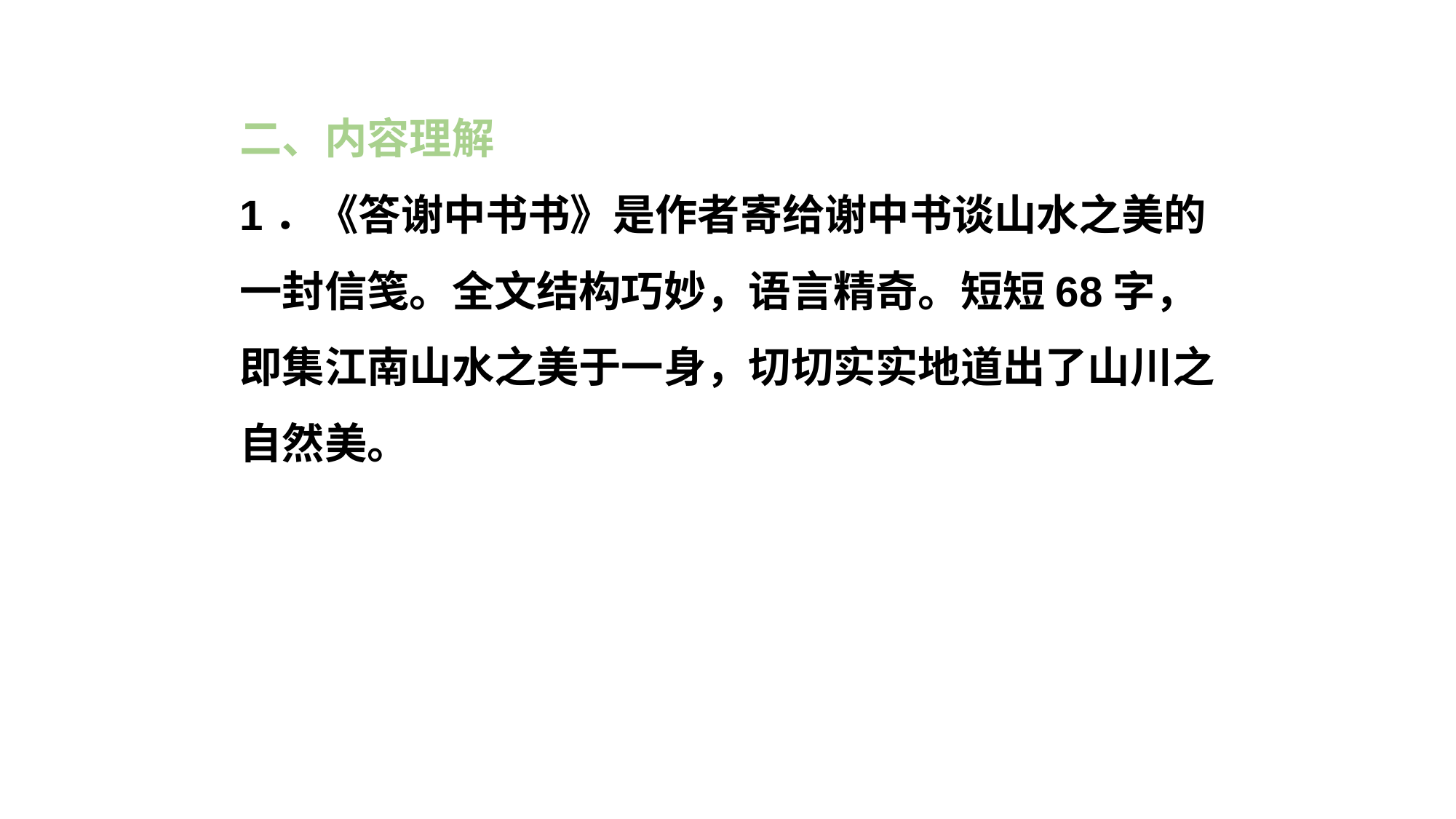

二、内容理解
1．《答谢中书书》是作者寄给谢中书谈山水之美的一封信笺。全文结构巧妙，语言精奇。短短68字，即集江南山水之美于一身，切切实实地道出了山川之自然美。